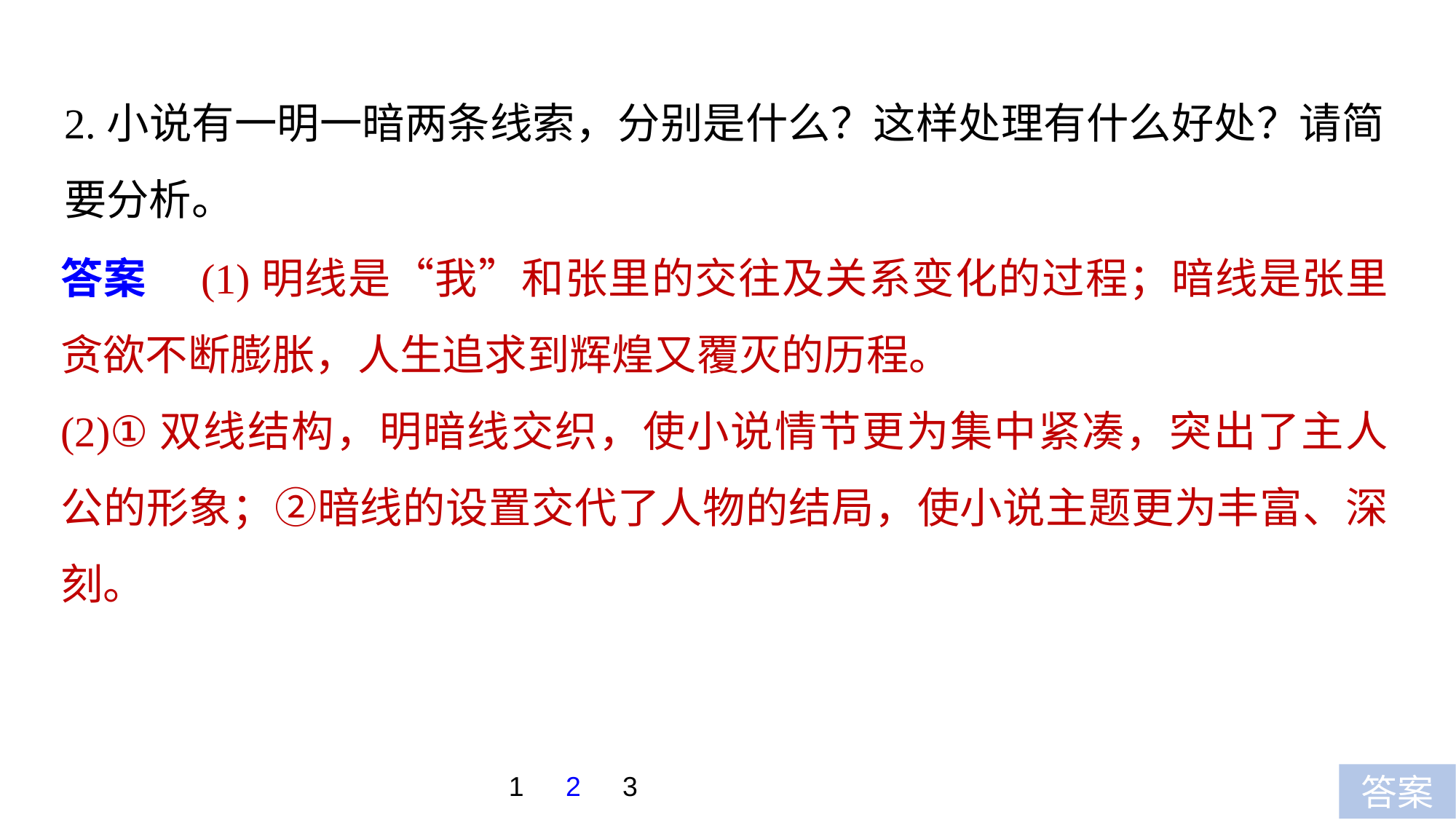

2.小说有一明一暗两条线索，分别是什么？这样处理有什么好处？请简要分析。
答案　(1)明线是“我”和张里的交往及关系变化的过程；暗线是张里贪欲不断膨胀，人生追求到辉煌又覆灭的历程。
(2)①双线结构，明暗线交织，使小说情节更为集中紧凑，突出了主人公的形象；②暗线的设置交代了人物的结局，使小说主题更为丰富、深刻。
1
2
3
答案